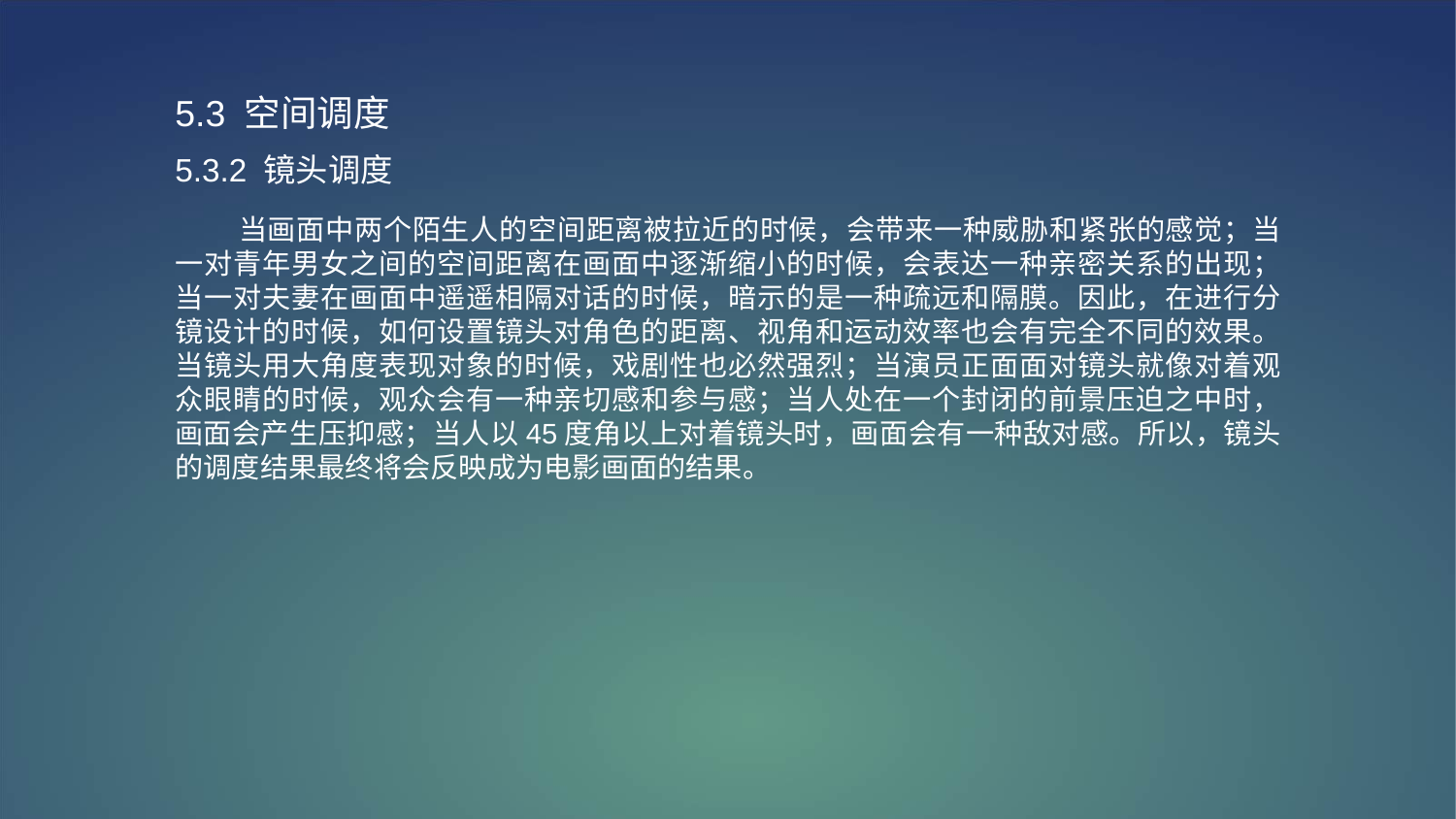

5.3 空间调度
5.3.2 镜头调度
  当画面中两个陌生人的空间距离被拉近的时候，会带来一种威胁和紧张的感觉；当一对青年男女之间的空间距离在画面中逐渐缩小的时候，会表达一种亲密关系的出现；当一对夫妻在画面中遥遥相隔对话的时候，暗示的是一种疏远和隔膜。因此，在进行分镜设计的时候，如何设置镜头对角色的距离、视角和运动效率也会有完全不同的效果。当镜头用大角度表现对象的时候，戏剧性也必然强烈；当演员正面面对镜头就像对着观众眼睛的时候，观众会有一种亲切感和参与感；当人处在一个封闭的前景压迫之中时，画面会产生压抑感；当人以45度角以上对着镜头时，画面会有一种敌对感。所以，镜头的调度结果最终将会反映成为电影画面的结果。